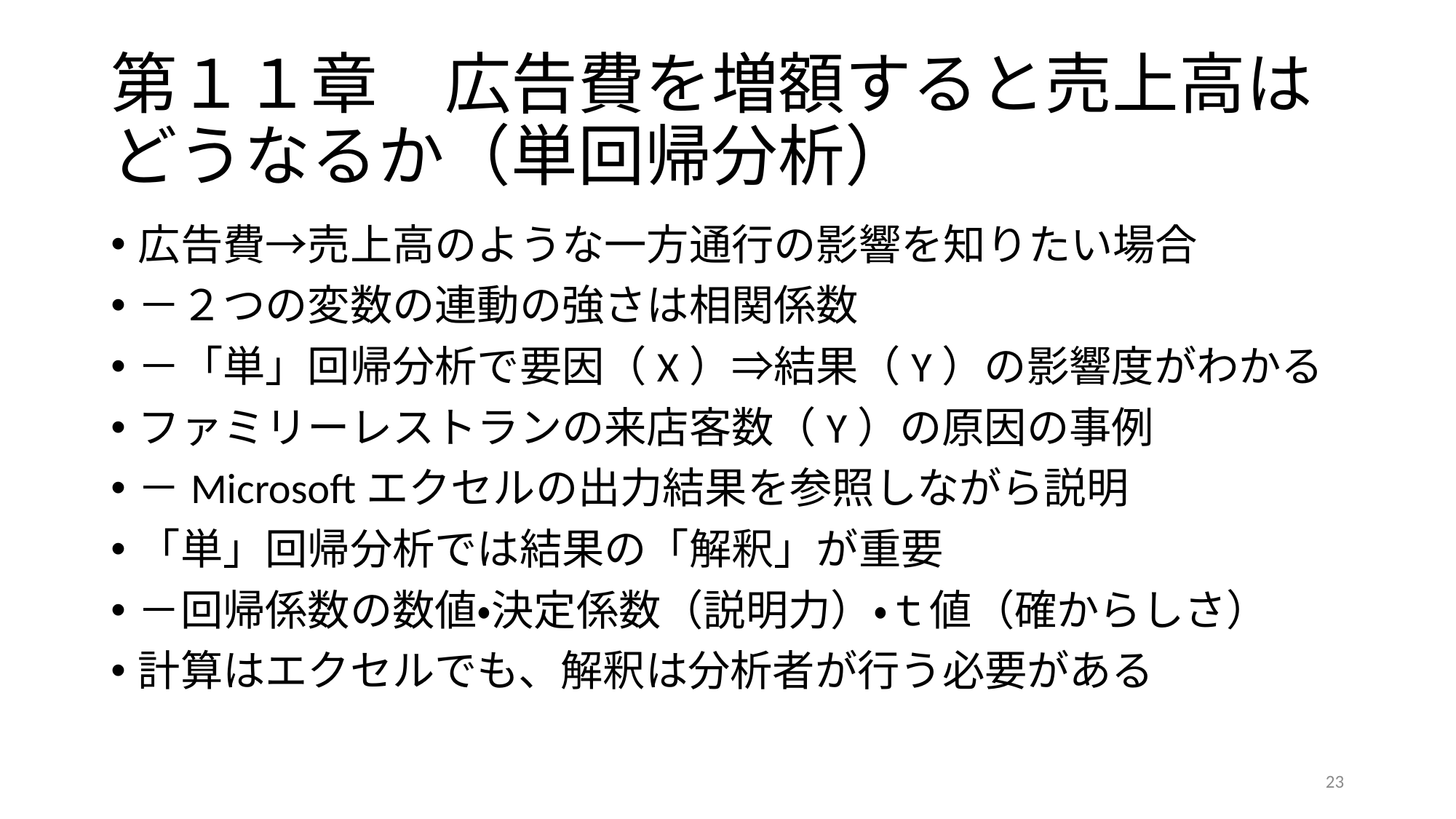

# 第１１章　広告費を増額すると売上高はどうなるか（単回帰分析）
広告費→売上高のような一方通行の影響を知りたい場合
－２つの変数の連動の強さは相関係数
－「単」回帰分析で要因（X）⇒結果（Y）の影響度がわかる
ファミリーレストランの来店客数（Y）の原因の事例
－Microsoftエクセルの出力結果を参照しながら説明
「単」回帰分析では結果の「解釈」が重要
－回帰係数の数値・決定係数（説明力）・ｔ値（確からしさ）
計算はエクセルでも、解釈は分析者が行う必要がある

23